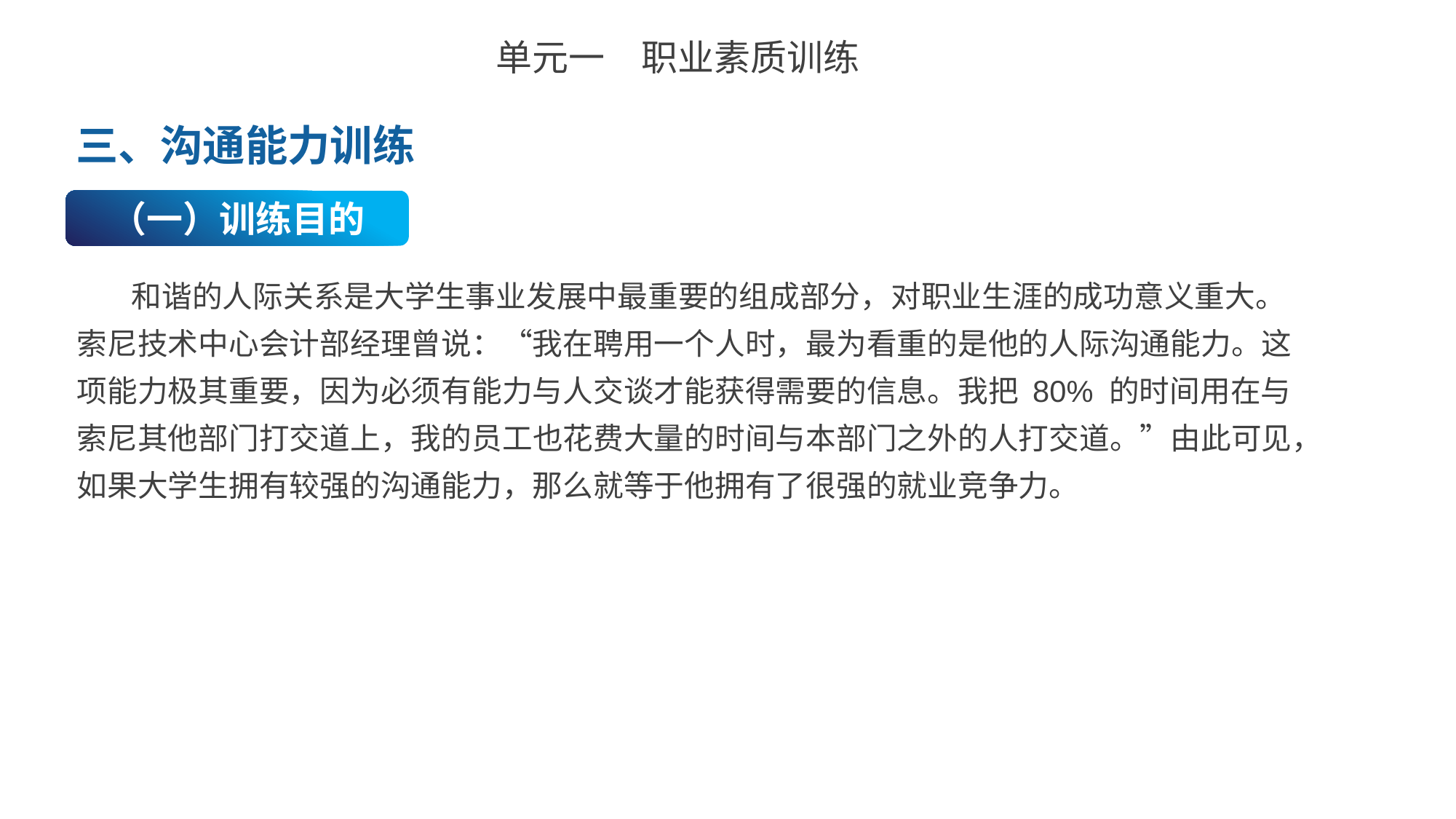

单元一　职业素质训练
三、沟通能力训练
（一）训练目的
和谐的人际关系是大学生事业发展中最重要的组成部分，对职业生涯的成功意义重大。索尼技术中心会计部经理曾说：“我在聘用一个人时，最为看重的是他的人际沟通能力。这项能力极其重要，因为必须有能力与人交谈才能获得需要的信息。我把 80% 的时间用在与索尼其他部门打交道上，我的员工也花费大量的时间与本部门之外的人打交道。”由此可见，如果大学生拥有较强的沟通能力，那么就等于他拥有了很强的就业竞争力。